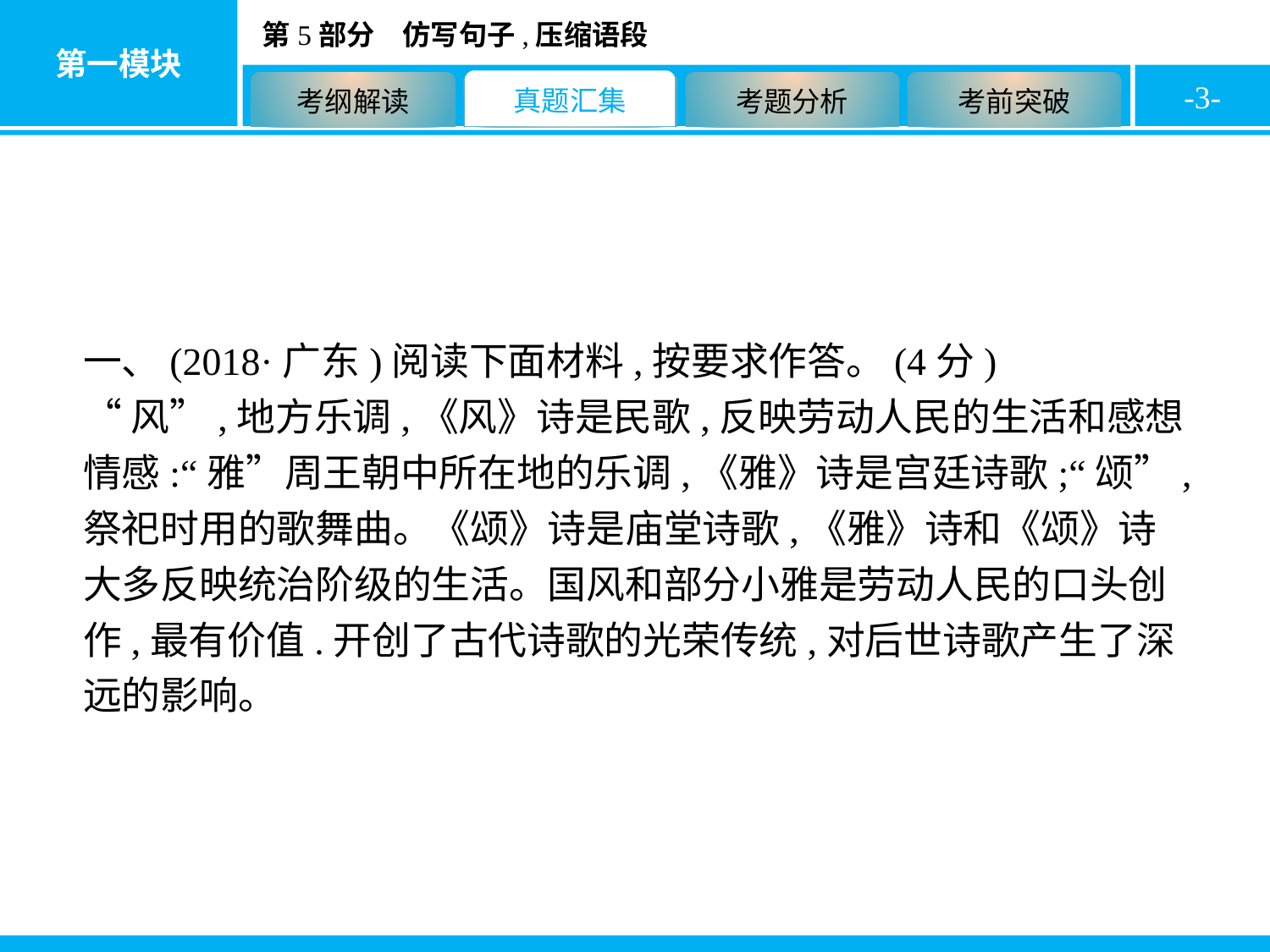

-3-
一、(2018·广东)阅读下面材料,按要求作答。(4分)
“风”,地方乐调,《风》诗是民歌,反映劳动人民的生活和感想情感:“雅”周王朝中所在地的乐调,《雅》诗是宫廷诗歌;“颂”,祭祀时用的歌舞曲。《颂》诗是庙堂诗歌,《雅》诗和《颂》诗大多反映统治阶级的生活。国风和部分小雅是劳动人民的口头创作,最有价值.开创了古代诗歌的光荣传统,对后世诗歌产生了深远的影响。